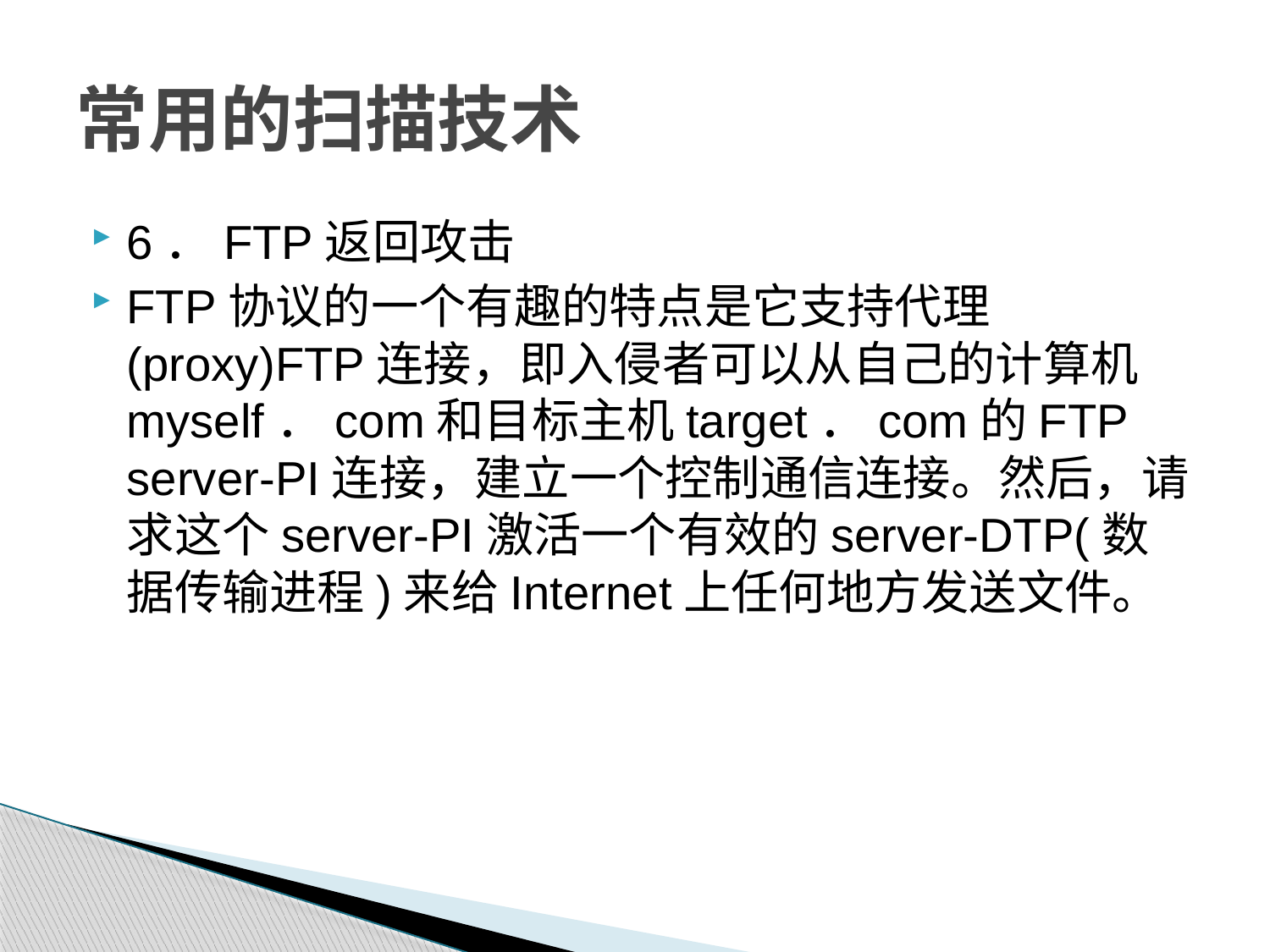

# 常用的扫描技术
6．FTP返回攻击
FTP协议的一个有趣的特点是它支持代理(proxy)FTP连接，即入侵者可以从自己的计算机myself．com和目标主机target．com的FTP server-PI连接，建立一个控制通信连接。然后，请求这个server-PI激活一个有效的server-DTP(数据传输进程)来给Internet上任何地方发送文件。